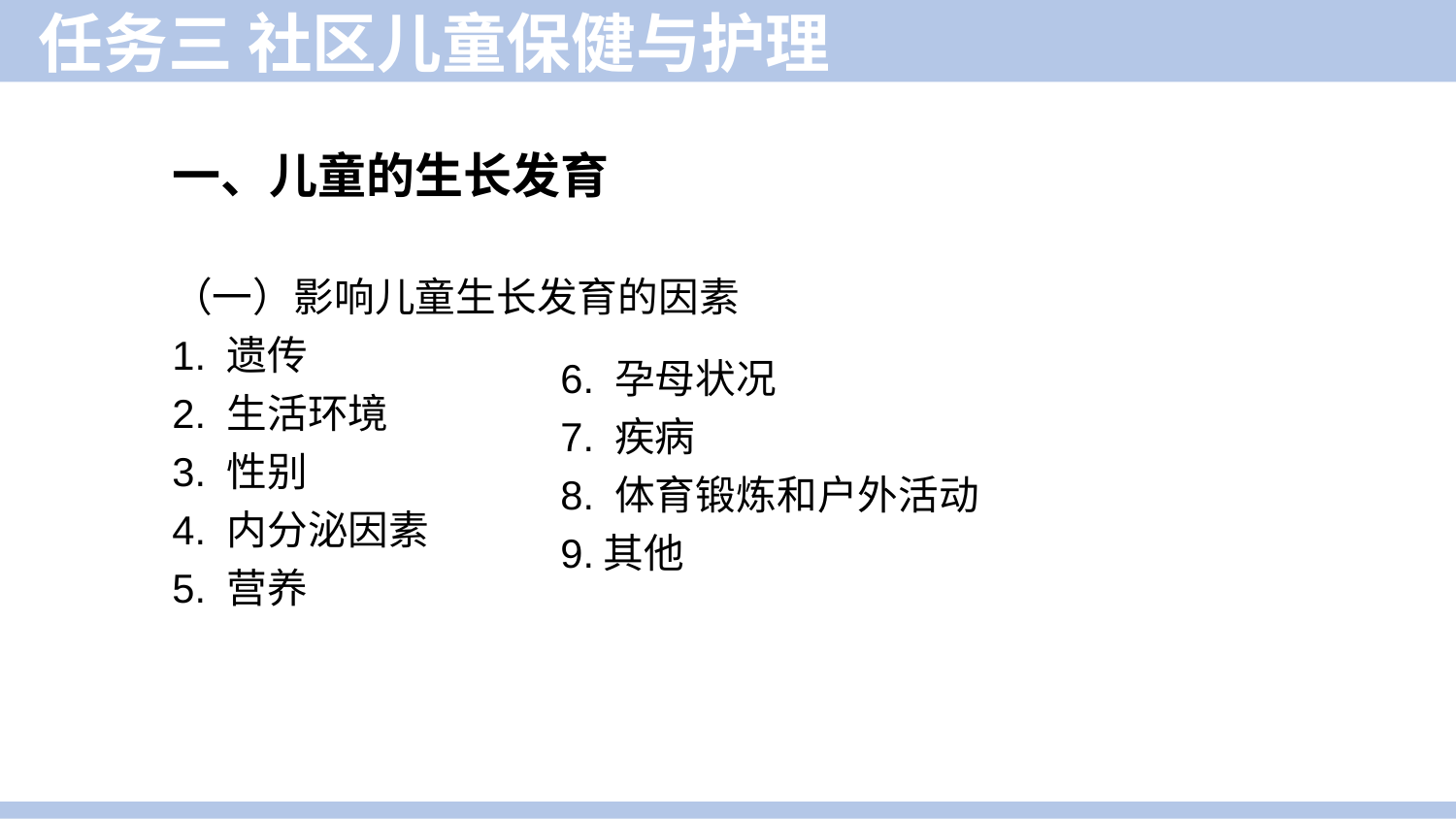

任务三 社区儿童保健与护理

一、儿童的生长发育

（一）影响儿童生长发育的因素
1. 遗传
2. 生活环境
3. 性别
4. 内分泌因素
5. 营养
6. 孕母状况
7. 疾病
8. 体育锻炼和户外活动
9.其他